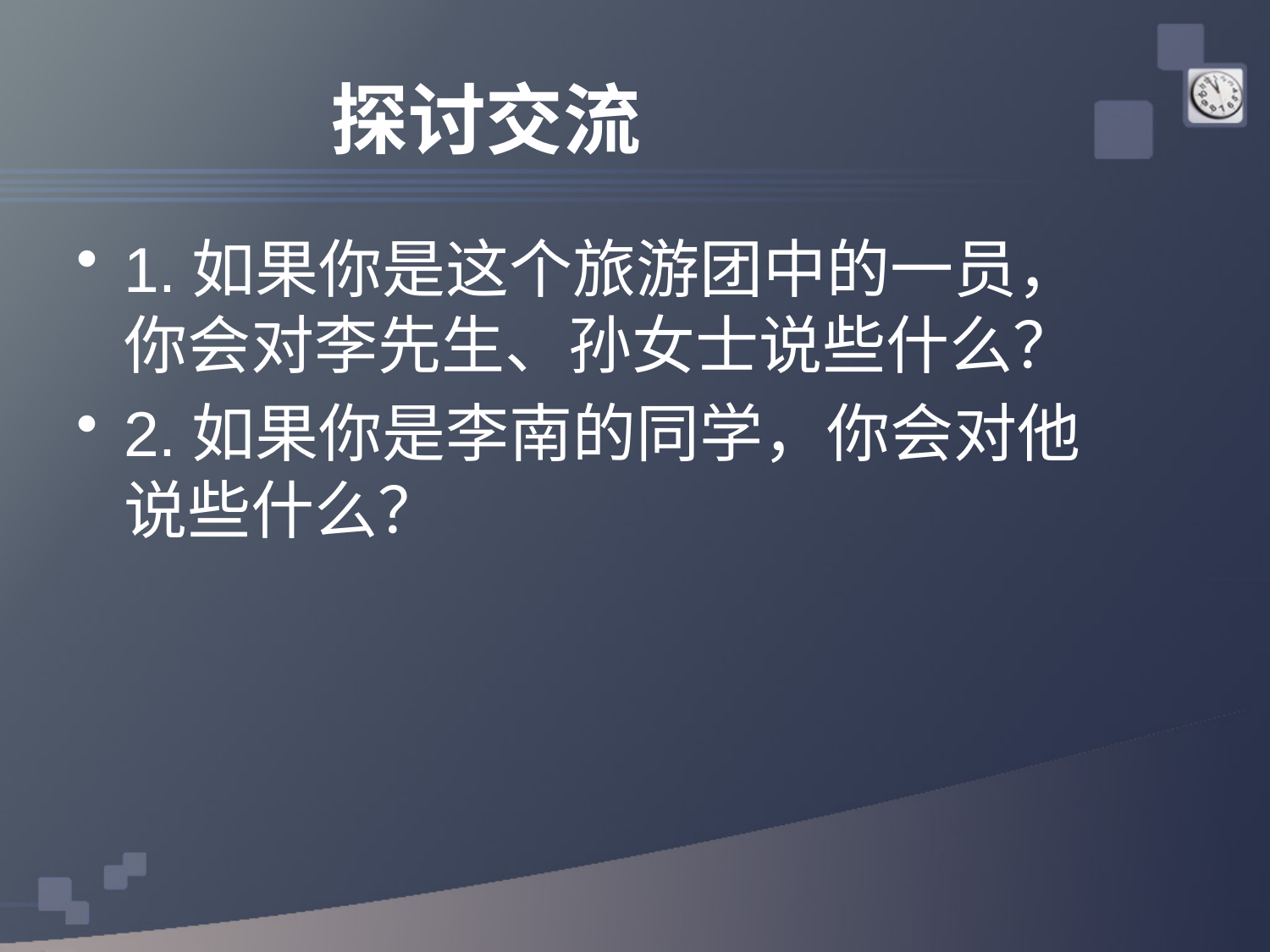

# 探讨交流
1.如果你是这个旅游团中的一员，你会对李先生、孙女士说些什么？
2.如果你是李南的同学，你会对他说些什么？